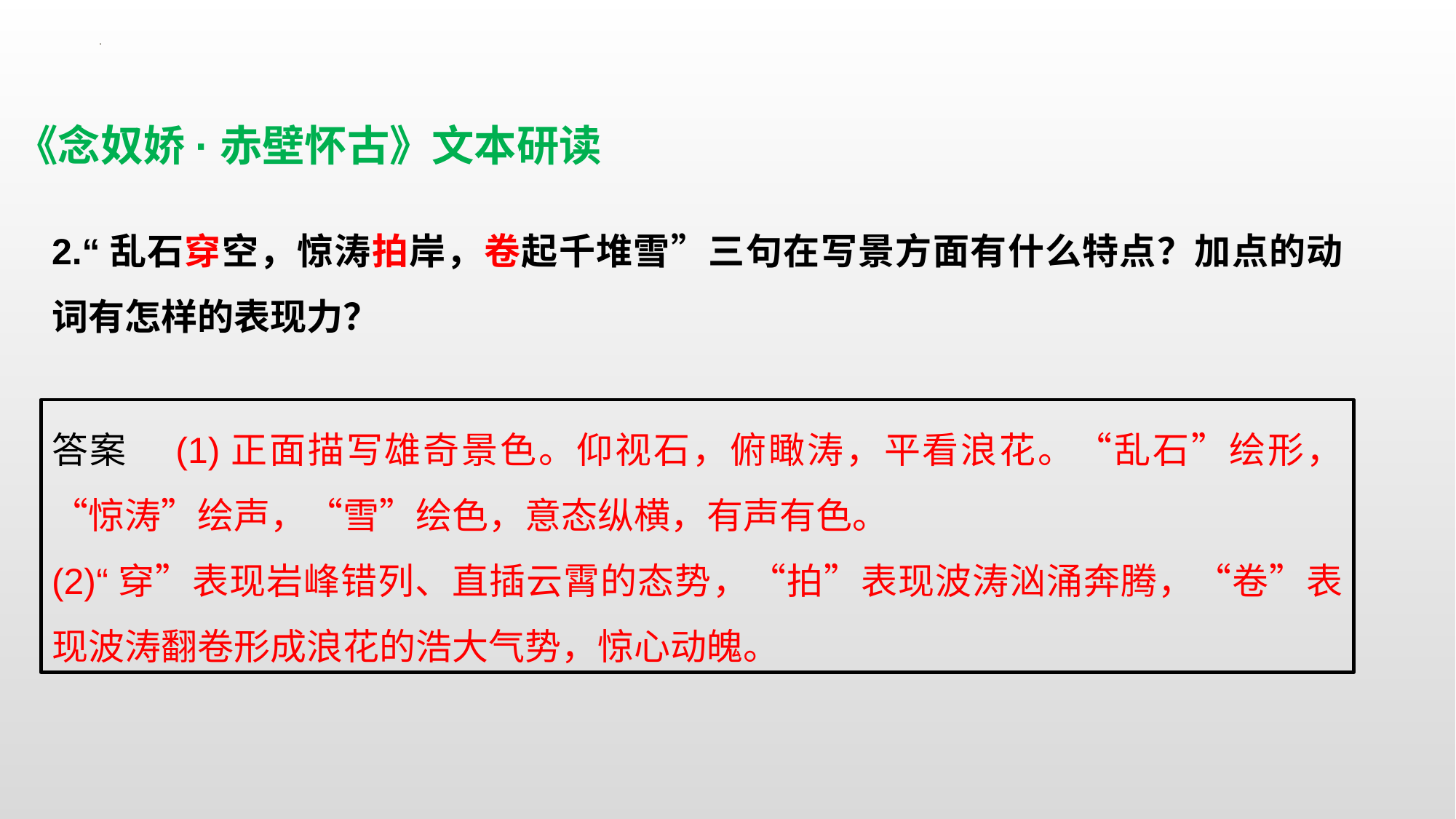

《念奴娇·赤壁怀古》文本研读
2.“乱石穿空，惊涛拍岸，卷起千堆雪”三句在写景方面有什么特点？加点的动词有怎样的表现力？
答案　(1)正面描写雄奇景色。仰视石，俯瞰涛，平看浪花。“乱石”绘形，“惊涛”绘声，“雪”绘色，意态纵横，有声有色。
(2)“穿”表现岩峰错列、直插云霄的态势，“拍”表现波涛汹涌奔腾，“卷”表现波涛翻卷形成浪花的浩大气势，惊心动魄。